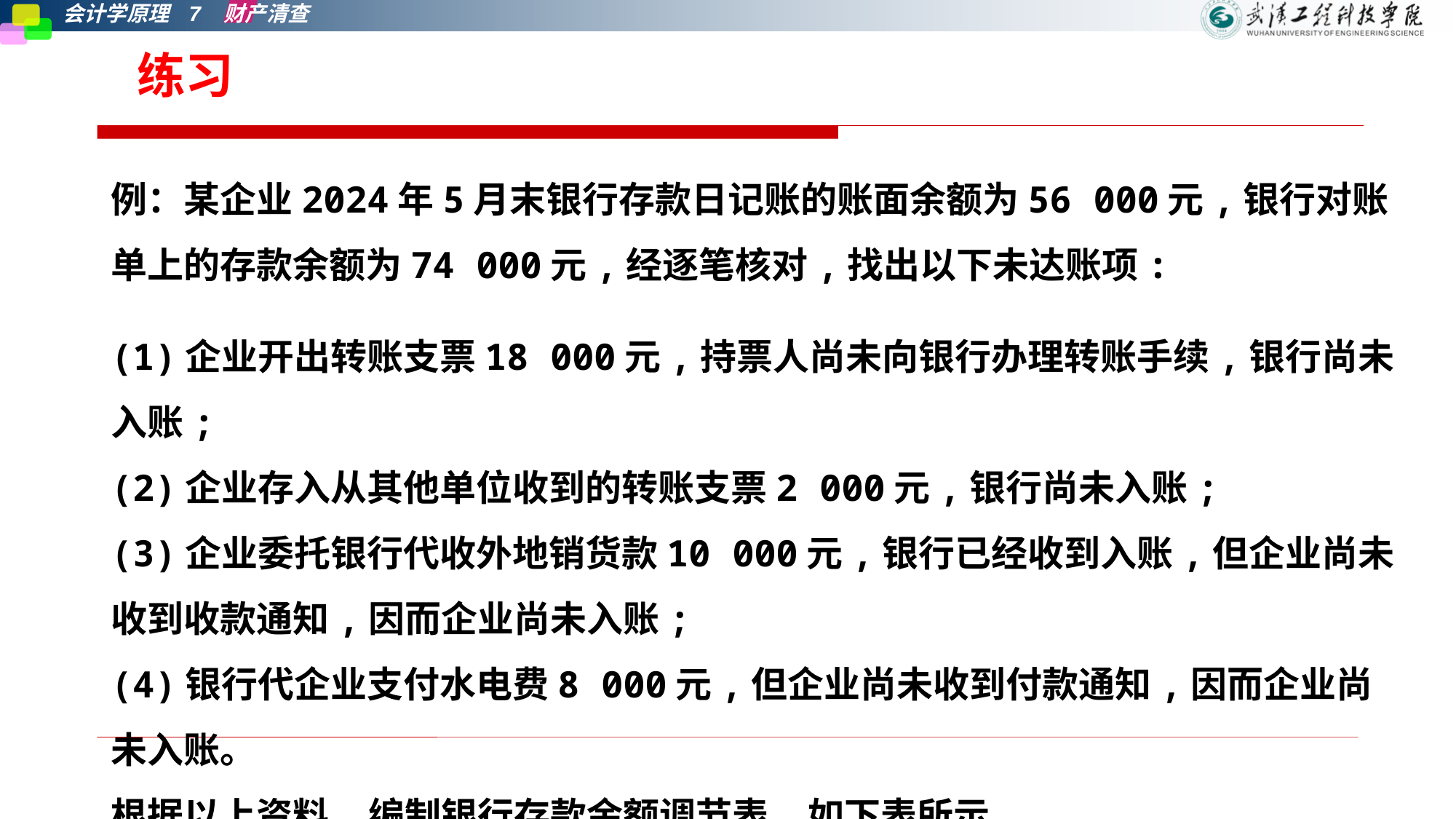

练习
# 例：某企业2024年5月末银行存款日记账的账面余额为56 000元,银行对账单上的存款余额为74 000元,经逐笔核对,找出以下未达账项:
(1)企业开出转账支票18 000元,持票人尚未向银行办理转账手续,银行尚未入账;
(2)企业存入从其他单位收到的转账支票2 000元,银行尚未入账;
(3)企业委托银行代收外地销货款10 000元,银行已经收到入账,但企业尚未收到收款通知,因而企业尚未入账;
(4)银行代企业支付水电费8 000元,但企业尚未收到付款通知,因而企业尚未入账。
根据以上资料,编制银行存款余额调节表,如下表所示。